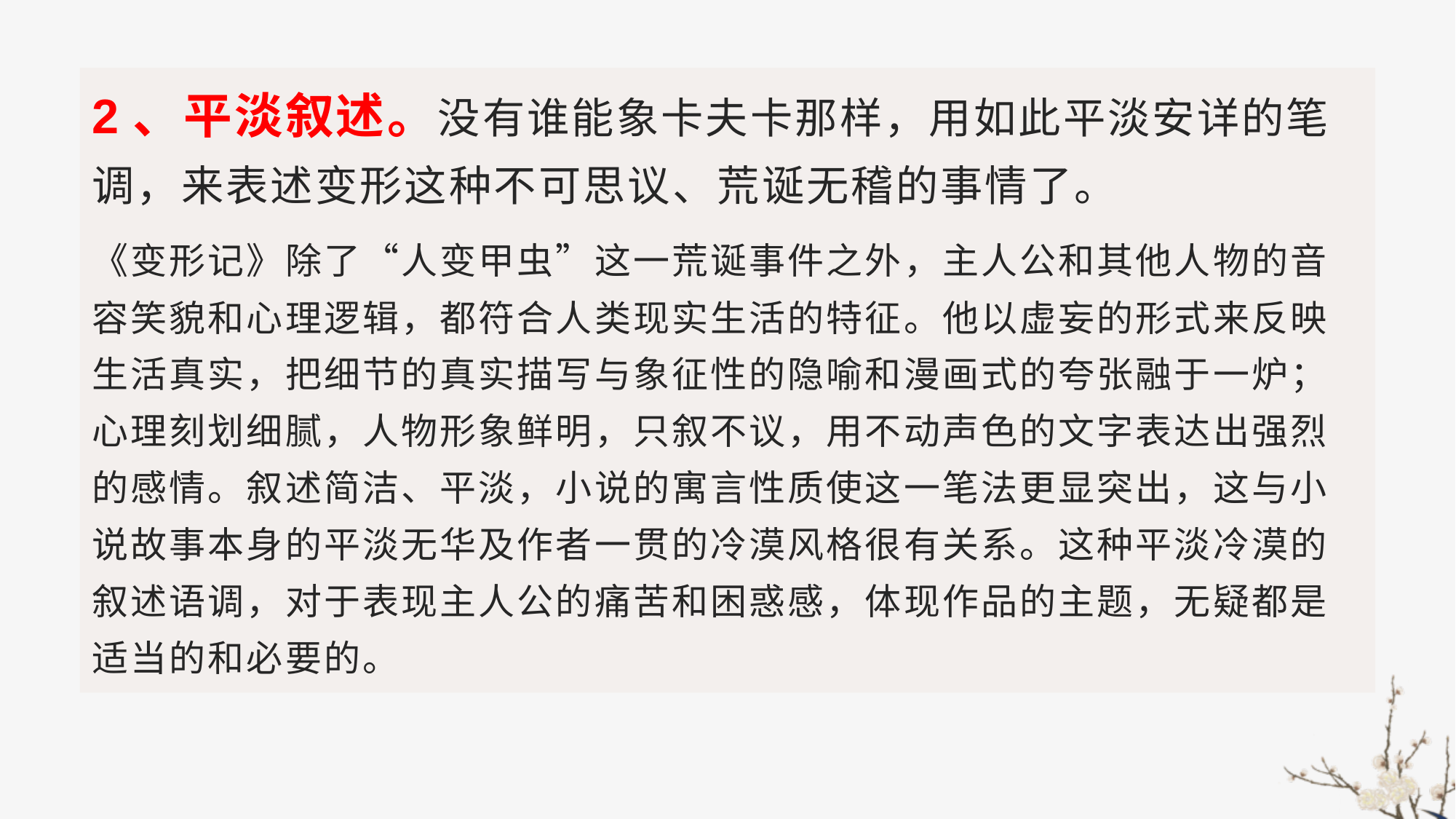

2、平淡叙述。没有谁能象卡夫卡那样，用如此平淡安详的笔调，来表述变形这种不可思议、荒诞无稽的事情了。
《变形记》除了“人变甲虫”这一荒诞事件之外，主人公和其他人物的音容笑貌和心理逻辑，都符合人类现实生活的特征。他以虚妄的形式来反映生活真实，把细节的真实描写与象征性的隐喻和漫画式的夸张融于一炉；心理刻划细腻，人物形象鲜明，只叙不议，用不动声色的文字表达出强烈的感情。叙述简洁、平淡，小说的寓言性质使这一笔法更显突出，这与小说故事本身的平淡无华及作者一贯的冷漠风格很有关系。这种平淡冷漠的叙述语调，对于表现主人公的痛苦和困惑感，体现作品的主题，无疑都是适当的和必要的。